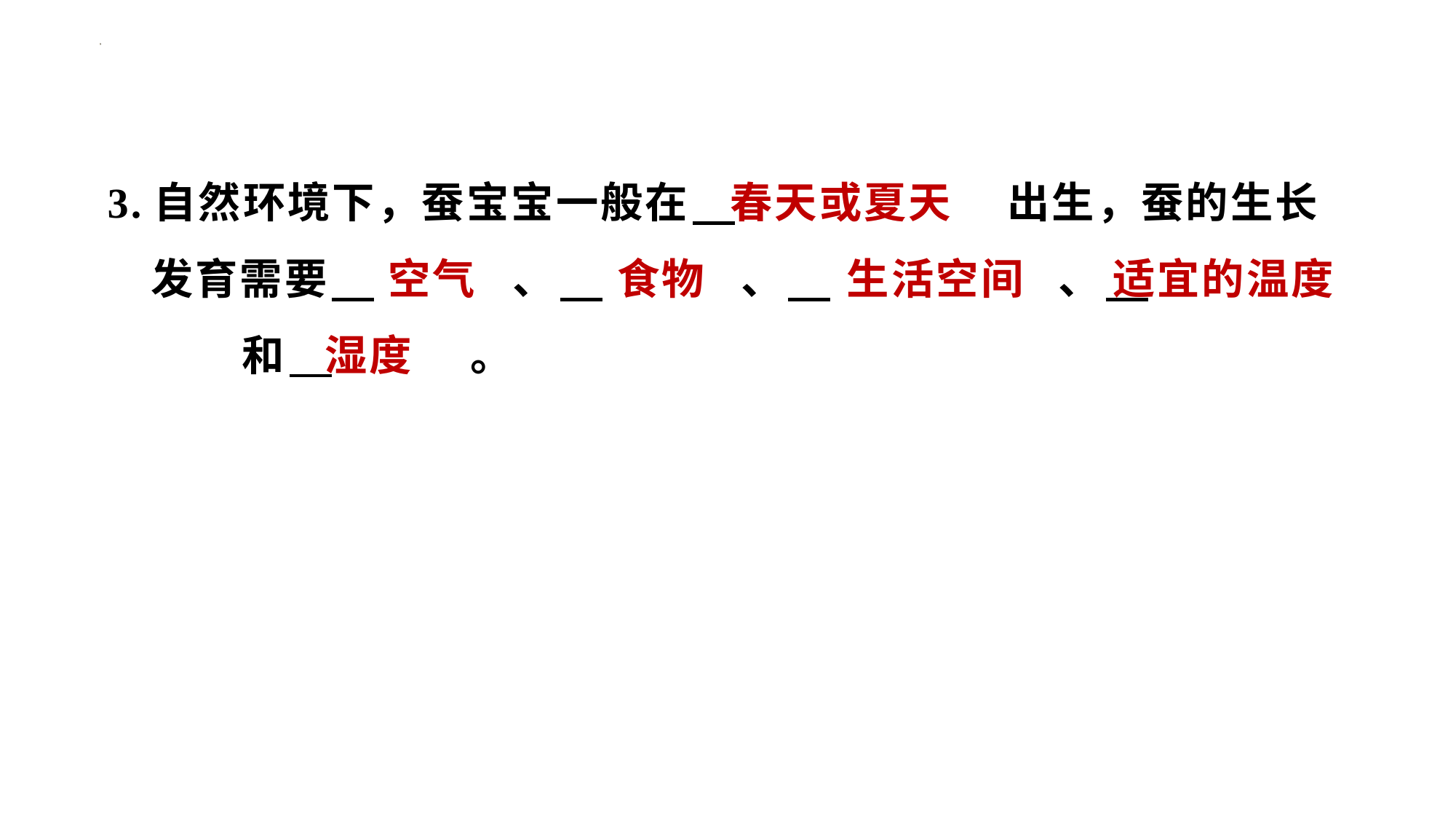

春天或夏天
3.自然环境下，蚕宝宝一般在 　春天或夏天　⁠出生，蚕的生长发育需要 　空气　⁠、 　食物　⁠、 　生活空间　⁠、 　适宜的温度　⁠和 　湿度　⁠。
空气
食物
生活空间
适宜的温度
湿度